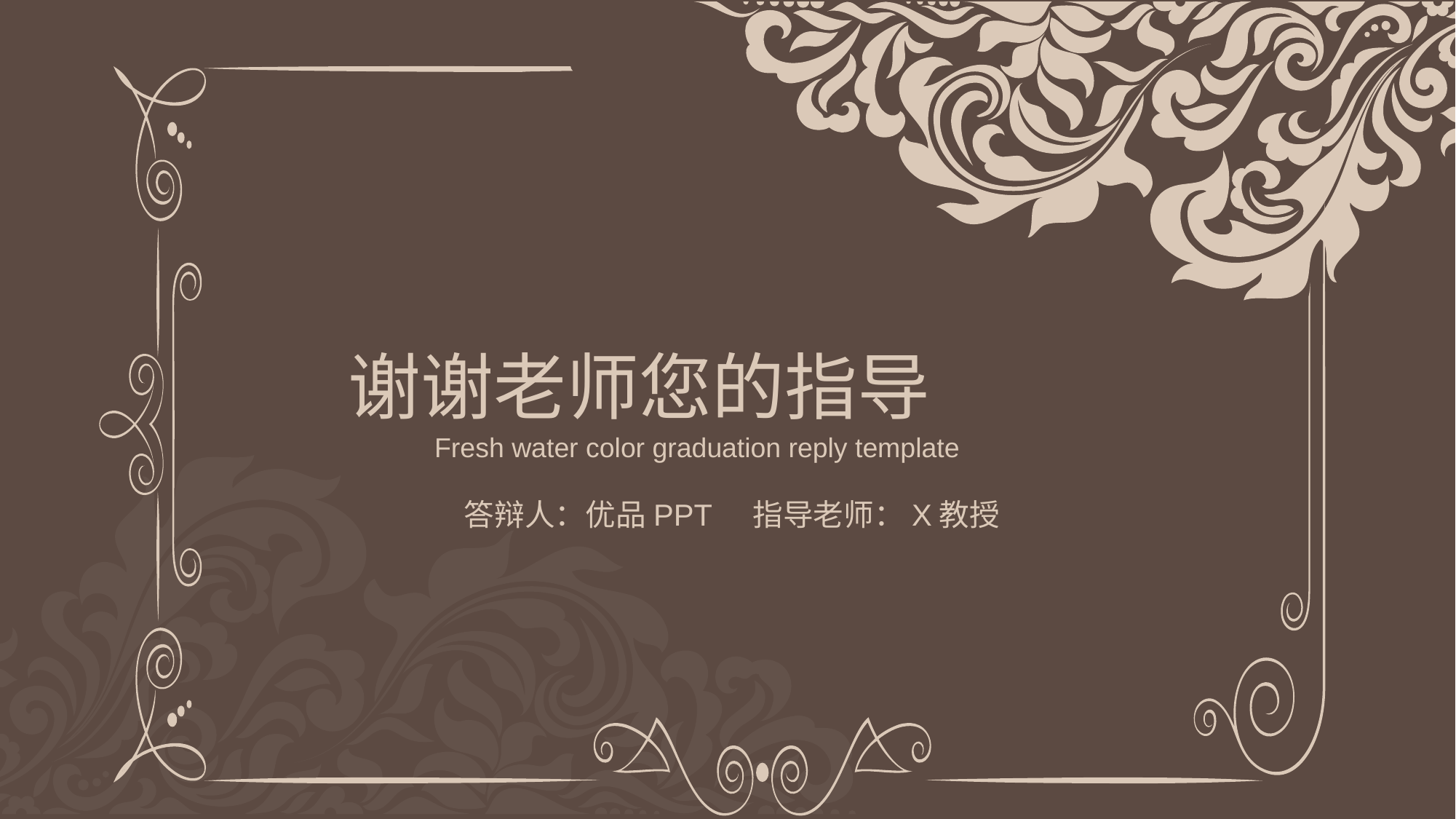

谢谢老师您的指导
Fresh water color graduation reply template
答辩人：优品PPT    指导老师：X教授